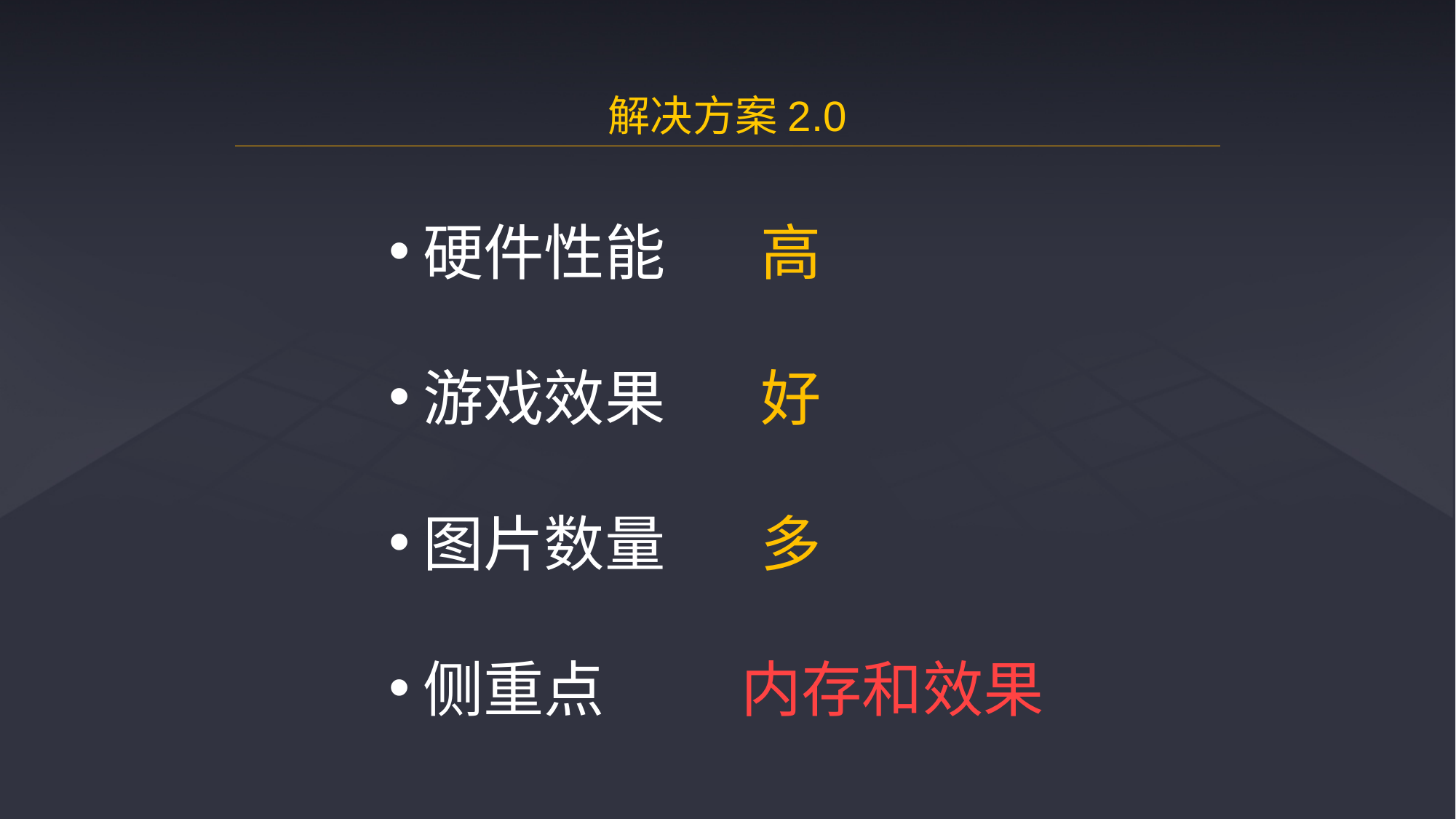

解决方案2.0

硬件性能       高

游戏效果       好

图片数量       多

侧重点          内存和效果